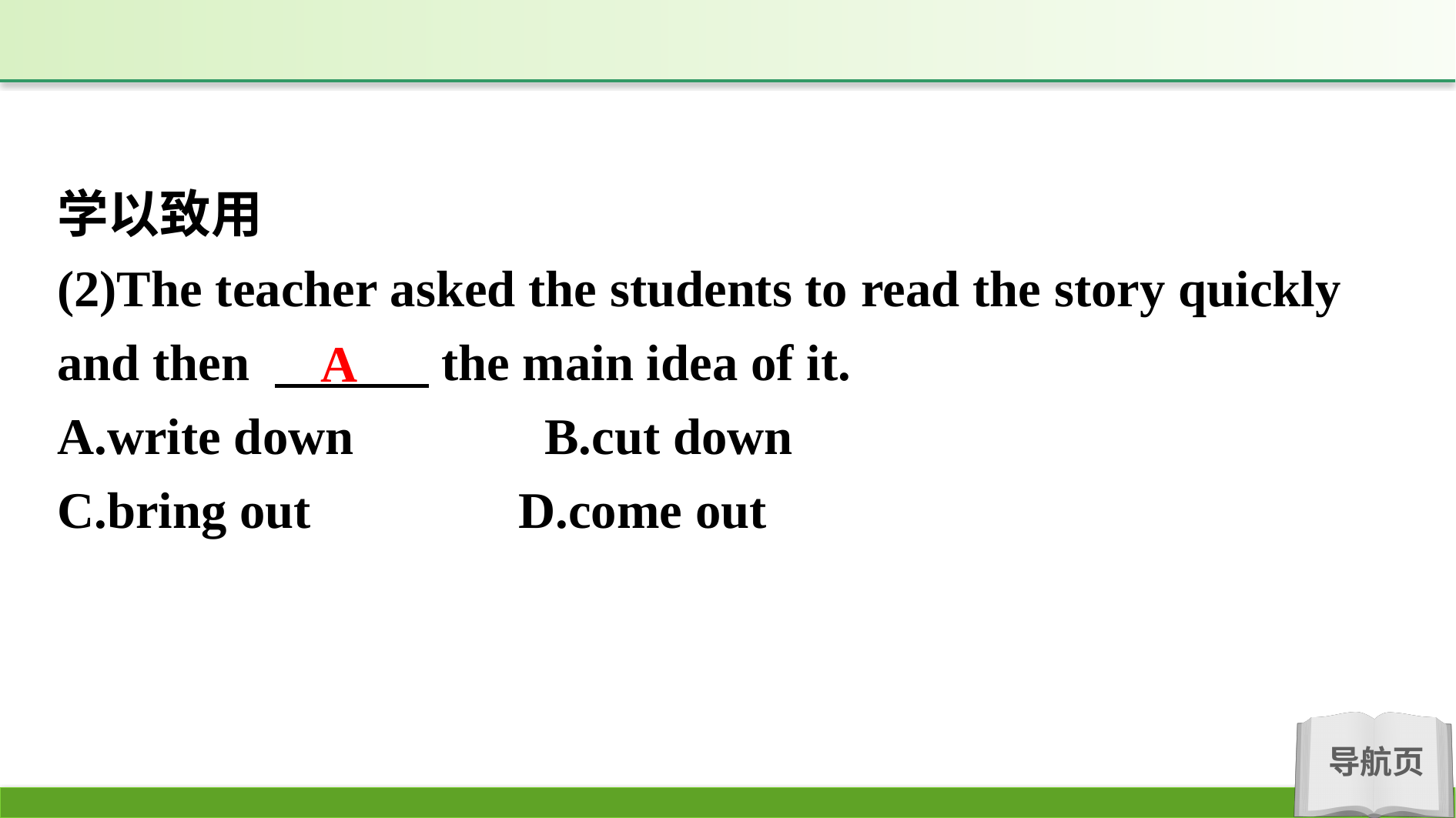

学以致用
(2)The teacher asked the students to read the story quickly and then 　　　the main idea of it.
A.write down　　　 B.cut down
C.bring out		     D.come out
A